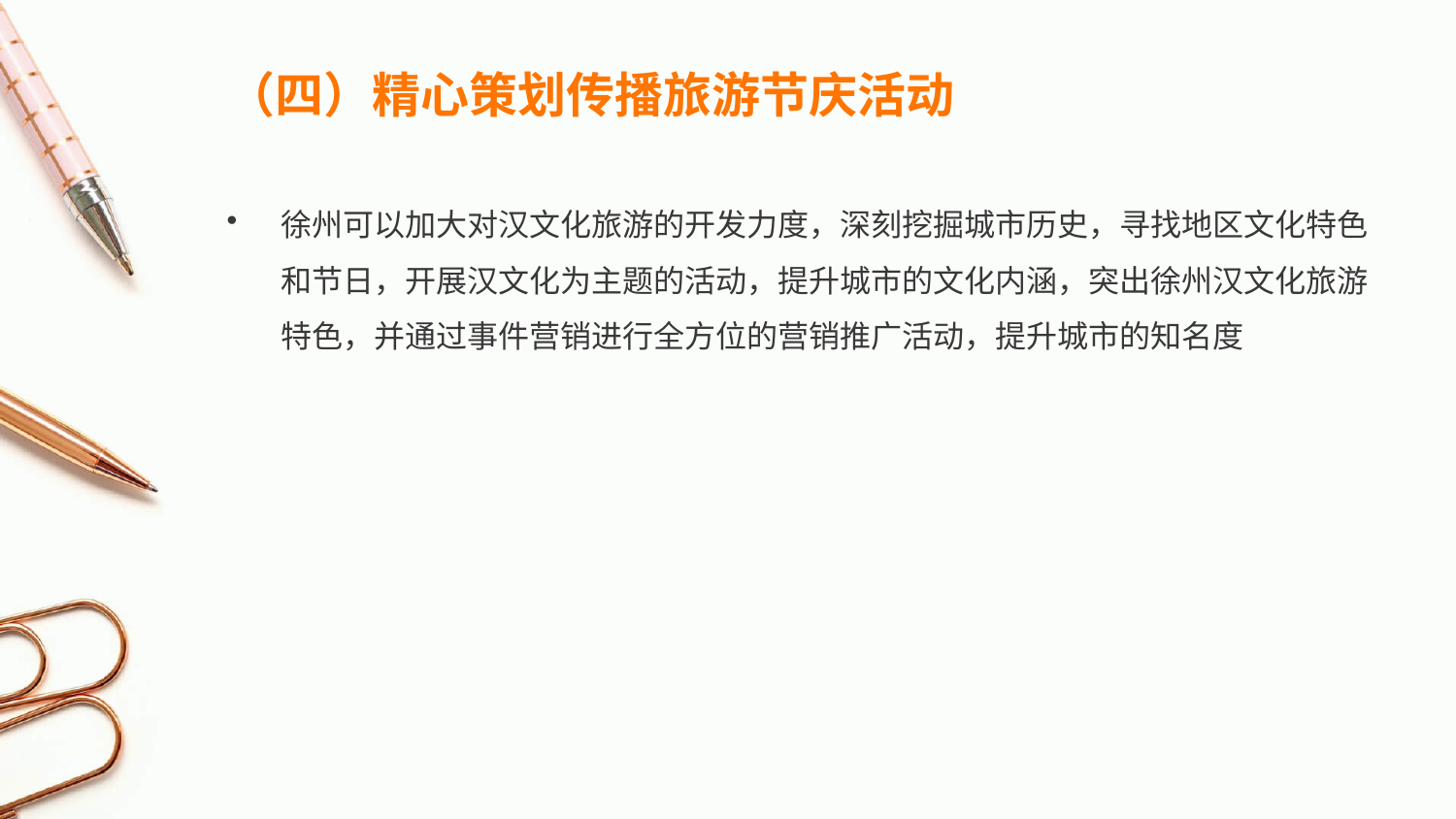

（四）精心策划传播旅游节庆活动
徐州可以加大对汉文化旅游的开发力度，深刻挖掘城市历史，寻找地区文化特色和节日，开展汉文化为主题的活动，提升城市的文化内涵，突出徐州汉文化旅游特色，并通过事件营销进行全方位的营销推广活动，提升城市的知名度